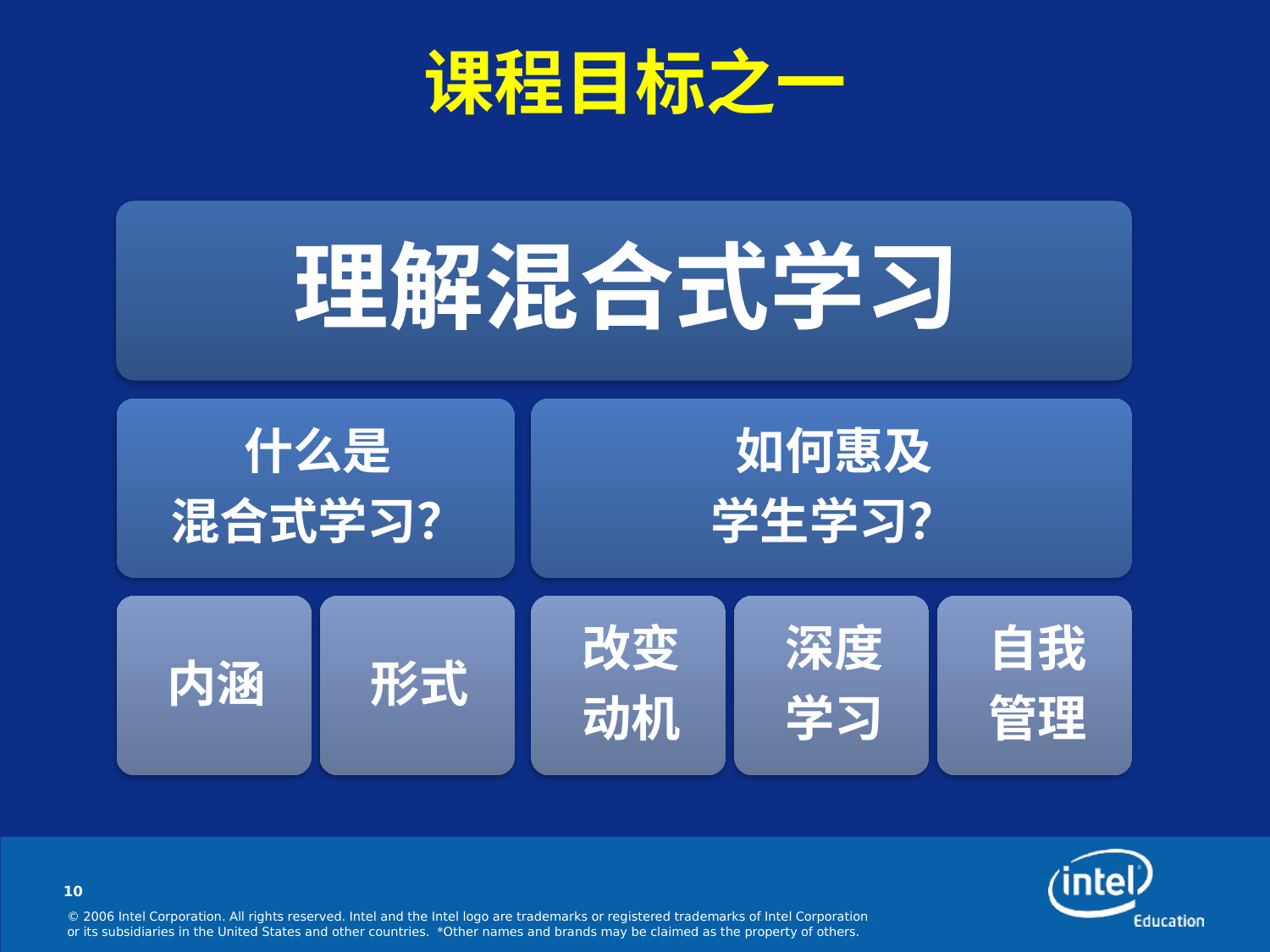

# 课程目标之一
理解混合式学习
什么是
混合式学习？
内涵
形式
如何惠及
学生学习？
改变
动机
深度
学习
自我
管理
10